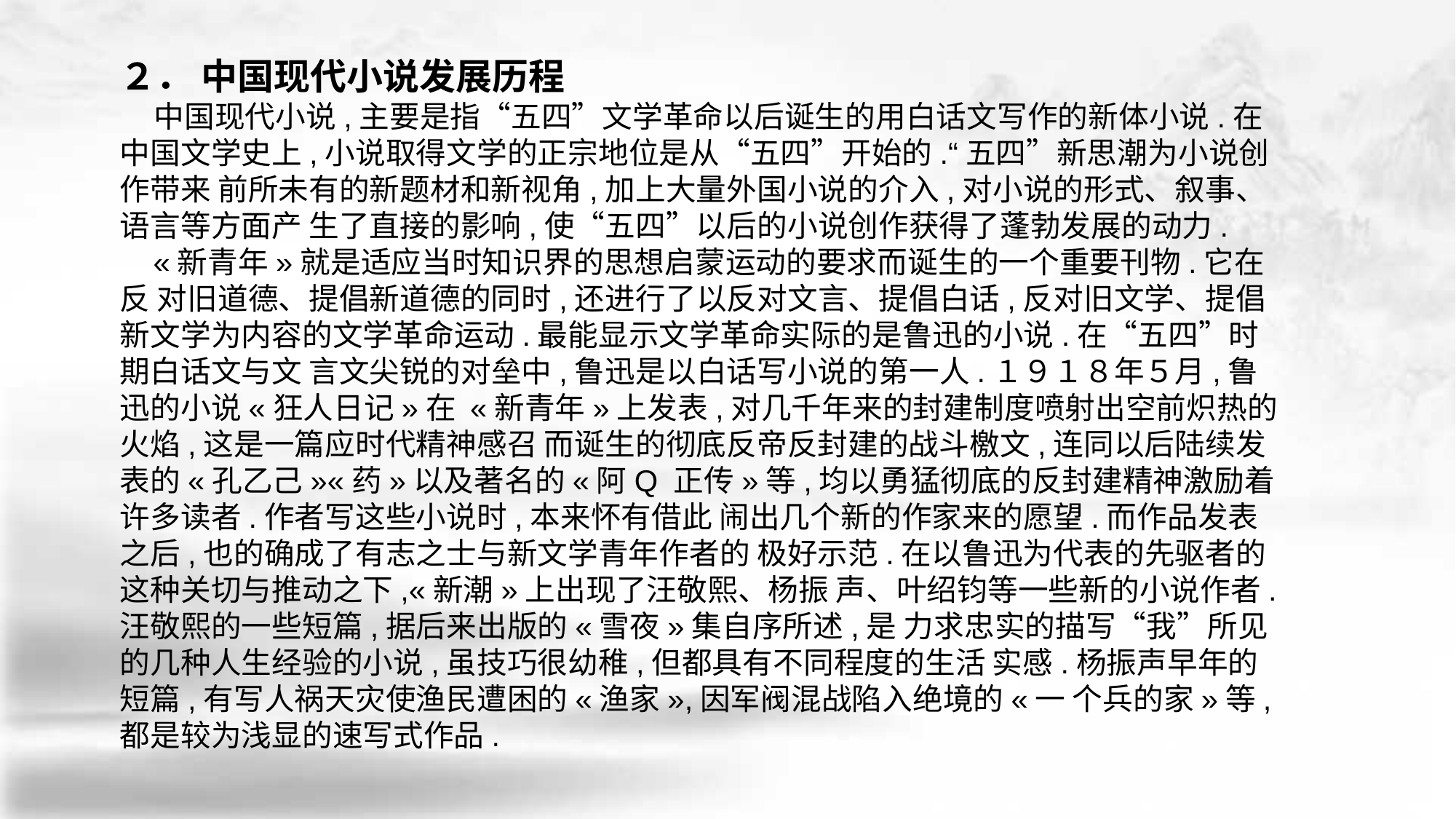

２． 中国现代小说发展历程
    中国现代小说,主要是指“五四”文学革命以后诞生的用白话文写作的新体小说.在中国文学史上,小说取得文学的正宗地位是从“五四”开始的.“五四”新思潮为小说创作带来 前所未有的新题材和新视角,加上大量外国小说的介入,对小说的形式、叙事、语言等方面产 生了直接的影响,使“五四”以后的小说创作获得了蓬勃发展的动力.
    «新青年»就是适应当时知识界的思想启蒙运动的要求而诞生的一个重要刊物.它在反 对旧道德、提倡新道德的同时,还进行了以反对文言、提倡白话,反对旧文学、提倡新文学为内容的文学革命运动.最能显示文学革命实际的是鲁迅的小说.在“五四”时期白话文与文 言文尖锐的对垒中,鲁迅是以白话写小说的第一人.１９１８年５月,鲁迅的小说«狂人日记»在 «新青年»上发表,对几千年来的封建制度喷射出空前炽热的火焰,这是一篇应时代精神感召 而诞生的彻底反帝反封建的战斗檄文,连同以后陆续发表的«孔乙己»«药»以及著名的«阿Q 正传»等,均以勇猛彻底的反封建精神激励着许多读者.作者写这些小说时,本来怀有借此 闹出几个新的作家来的愿望.而作品发表之后,也的确成了有志之士与新文学青年作者的 极好示范.在以鲁迅为代表的先驱者的这种关切与推动之下,«新潮»上出现了汪敬熙、杨振 声、叶绍钧等一些新的小说作者.汪敬熙的一些短篇,据后来出版的«雪夜»集自序所述,是 力求忠实的描写“我”所见的几种人生经验的小说,虽技巧很幼稚,但都具有不同程度的生活 实感.杨振声早年的短篇,有写人祸天灾使渔民遭困的«渔家»,因军阀混战陷入绝境的«一 个兵的家»等,都是较为浅显的速写式作品.